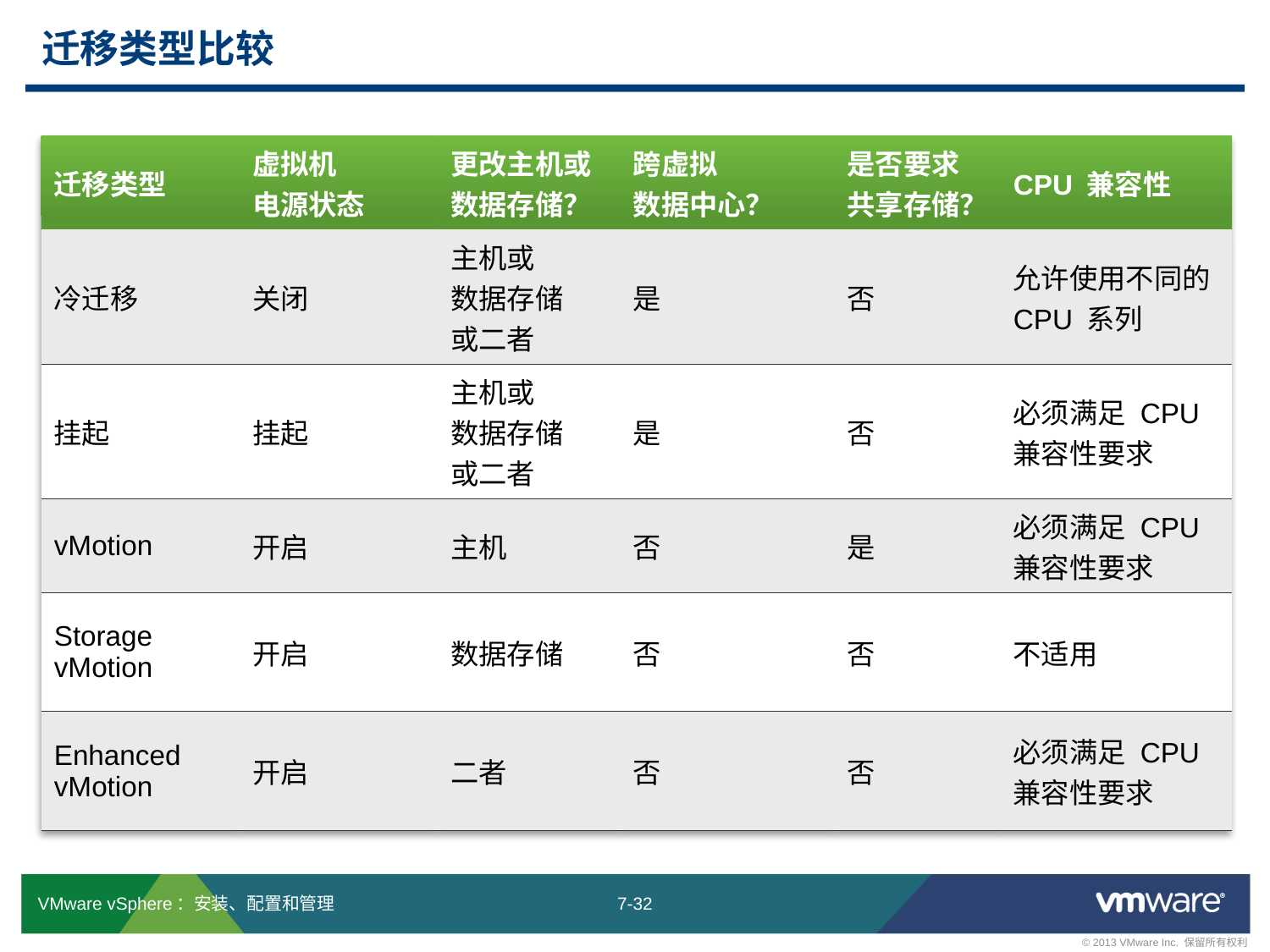

# 迁移类型比较
| 迁移类型 | 虚拟机 电源状态 | 更改主机或 数据存储？ | 跨虚拟 数据中心？ | 是否要求共享存储？ | CPU 兼容性 |
| --- | --- | --- | --- | --- | --- |
| 冷迁移 | 关闭 | 主机或 数据存储 或二者 | 是 | 否 | 允许使用不同的 CPU 系列 |
| 挂起 | 挂起 | 主机或 数据存储 或二者 | 是 | 否 | 必须满足 CPU 兼容性要求 |
| vMotion | 开启 | 主机 | 否 | 是 | 必须满足 CPU 兼容性要求 |
| Storage vMotion | 开启 | 数据存储 | 否 | 否 | 不适用 |
| Enhanced vMotion | 开启 | 二者 | 否 | 否 | 必须满足 CPU 兼容性要求 |